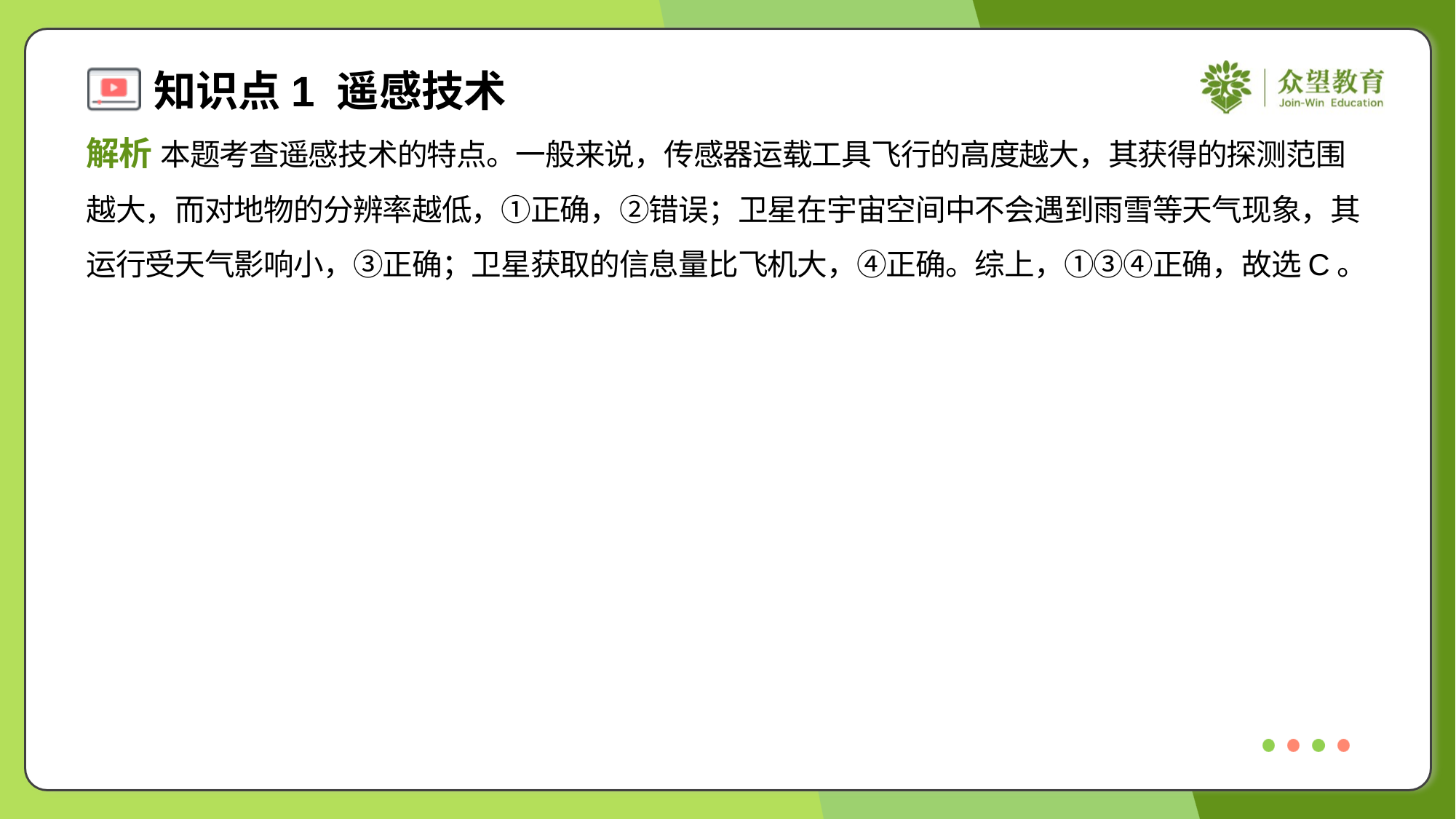

解析 本题考查遥感技术的特点。一般来说，传感器运载工具飞行的高度越大，其获得的探测范围
越大，而对地物的分辨率越低，①正确，②错误；卫星在宇宙空间中不会遇到雨雪等天气现象，其
运行受天气影响小，③正确；卫星获取的信息量比飞机大，④正确。综上，①③④正确，故选C。